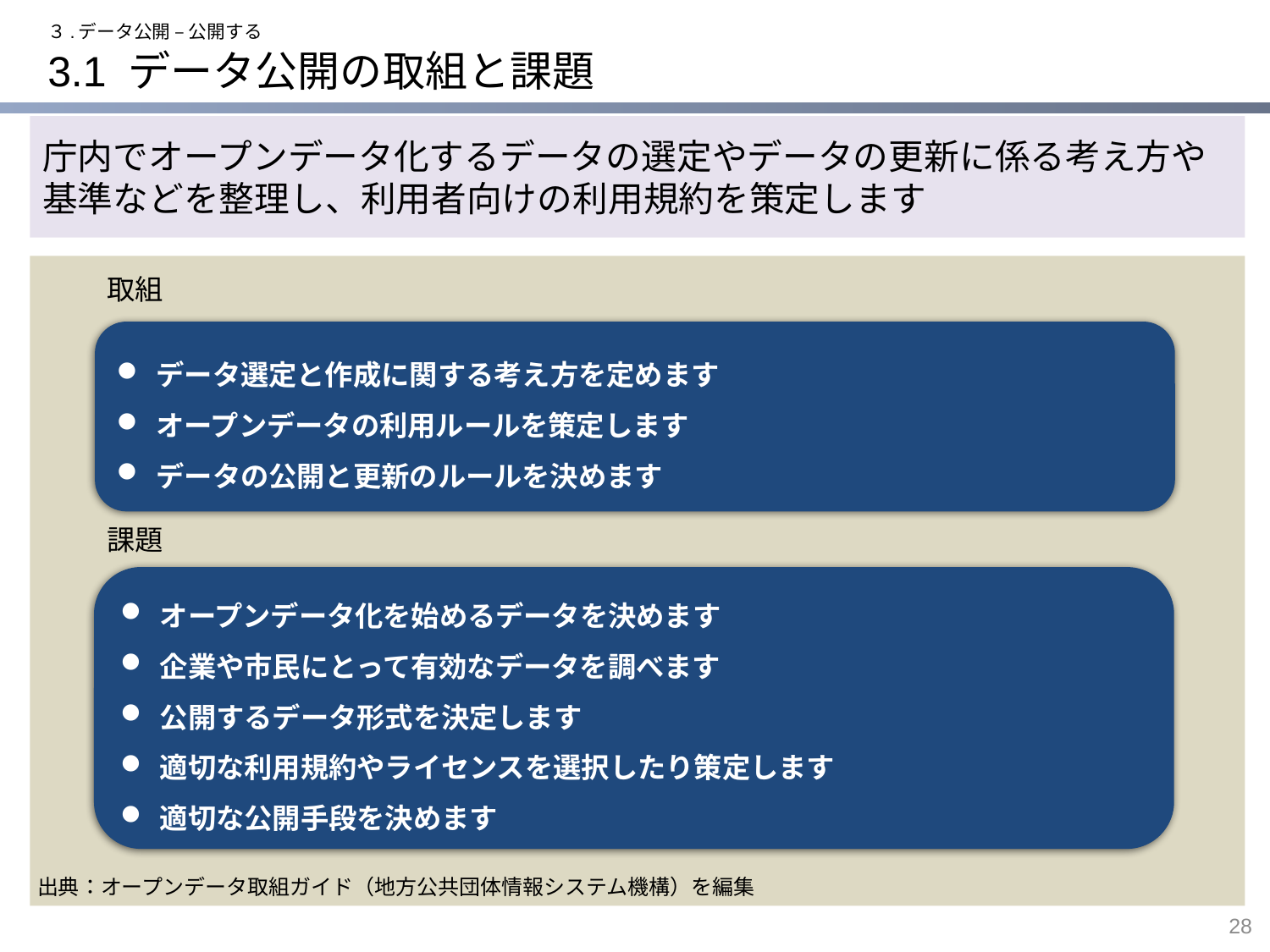

３.データ公開 – 公開する
# 3.1 データ公開の取組と課題
庁内でオープンデータ化するデータの選定やデータの更新に係る考え方や基準などを整理し、利用者向けの利用規約を策定します

取組
データ選定と作成に関する考え方を定めます
オープンデータの利用ルールを策定します
データの公開と更新のルールを決めます
課題
オープンデータ化を始めるデータを決めます
企業や市民にとって有効なデータを調べます
公開するデータ形式を決定します
適切な利用規約やライセンスを選択したり策定します
適切な公開手段を決めます
出典：オープンデータ取組ガイド（地方公共団体情報システム機構）を編集
28